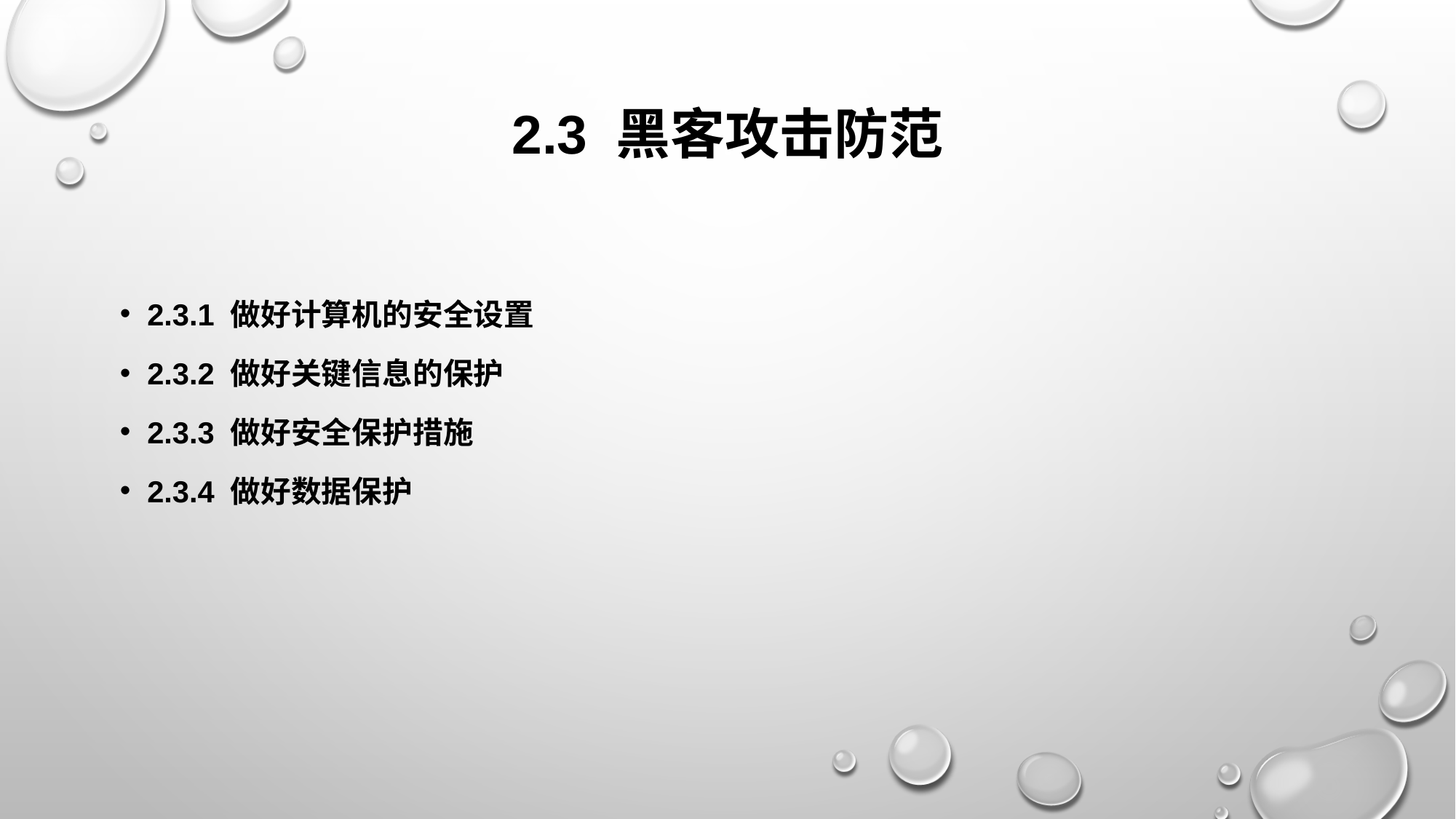

# 2.3 黑客攻击防范
2.3.1 做好计算机的安全设置
2.3.2 做好关键信息的保护
2.3.3 做好安全保护措施
2.3.4 做好数据保护